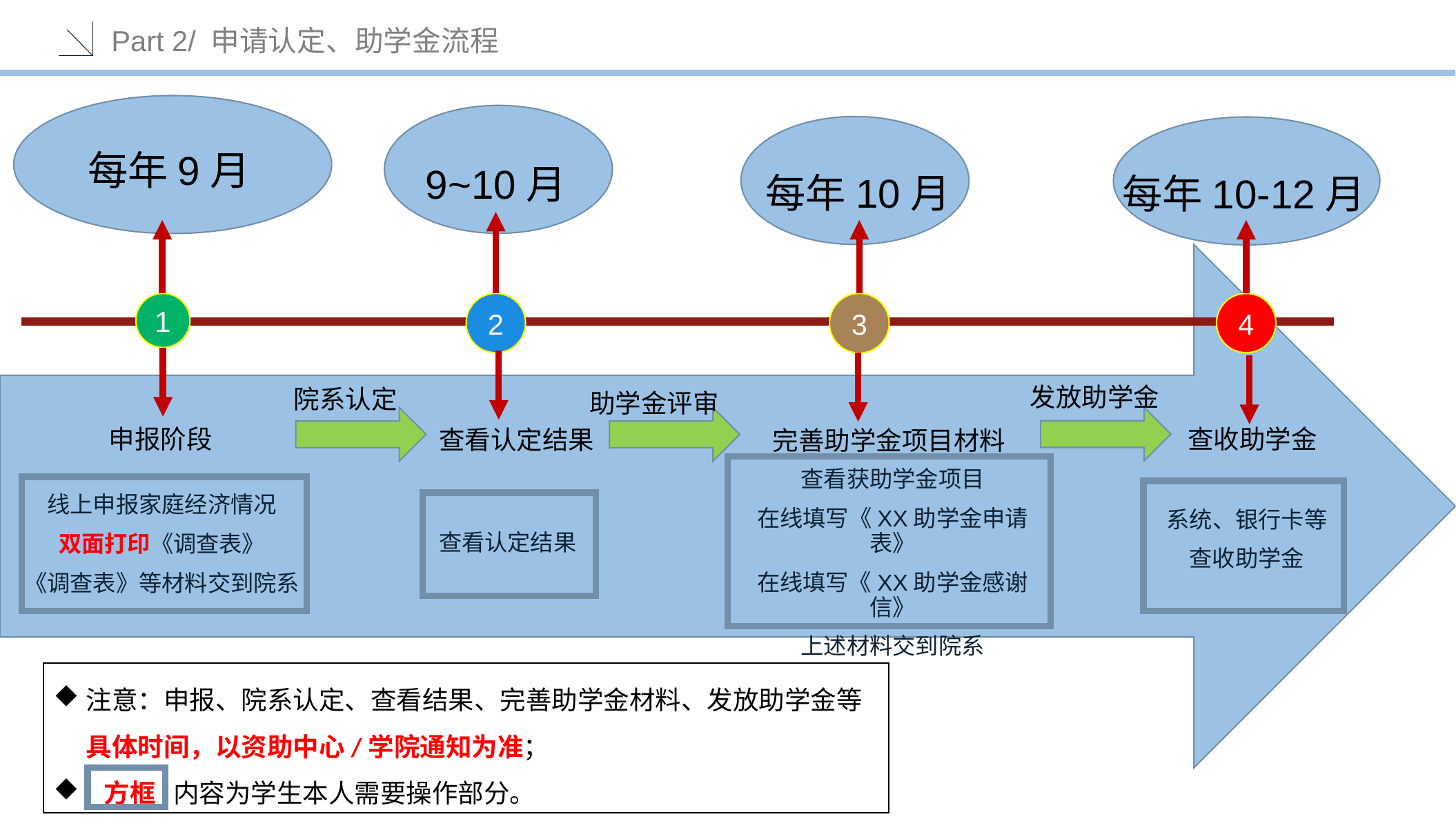

Part 2/ 申请认定、助学金流程

每年9月

9~10月
每年10月
每年10-12月

1
2
3
4
发放助学金
院系认定
助学金评审

申报阶段
查收助学金
查看认定结果
完善助学金项目材料

查看获助学金项目
在线填写《XX助学金申请表》
在线填写《XX助学金感谢信》
上述材料交到院系

线上申报家庭经济情况
双面打印《调查表》
《调查表》等材料交到院系

系统、银行卡等
查收助学金
查看认定结果

注意：申报、院系认定、查看结果、完善助学金材料、发放助学金等具体时间，以资助中心/学院通知为准；
  方框   内容为学生本人需要操作部分。